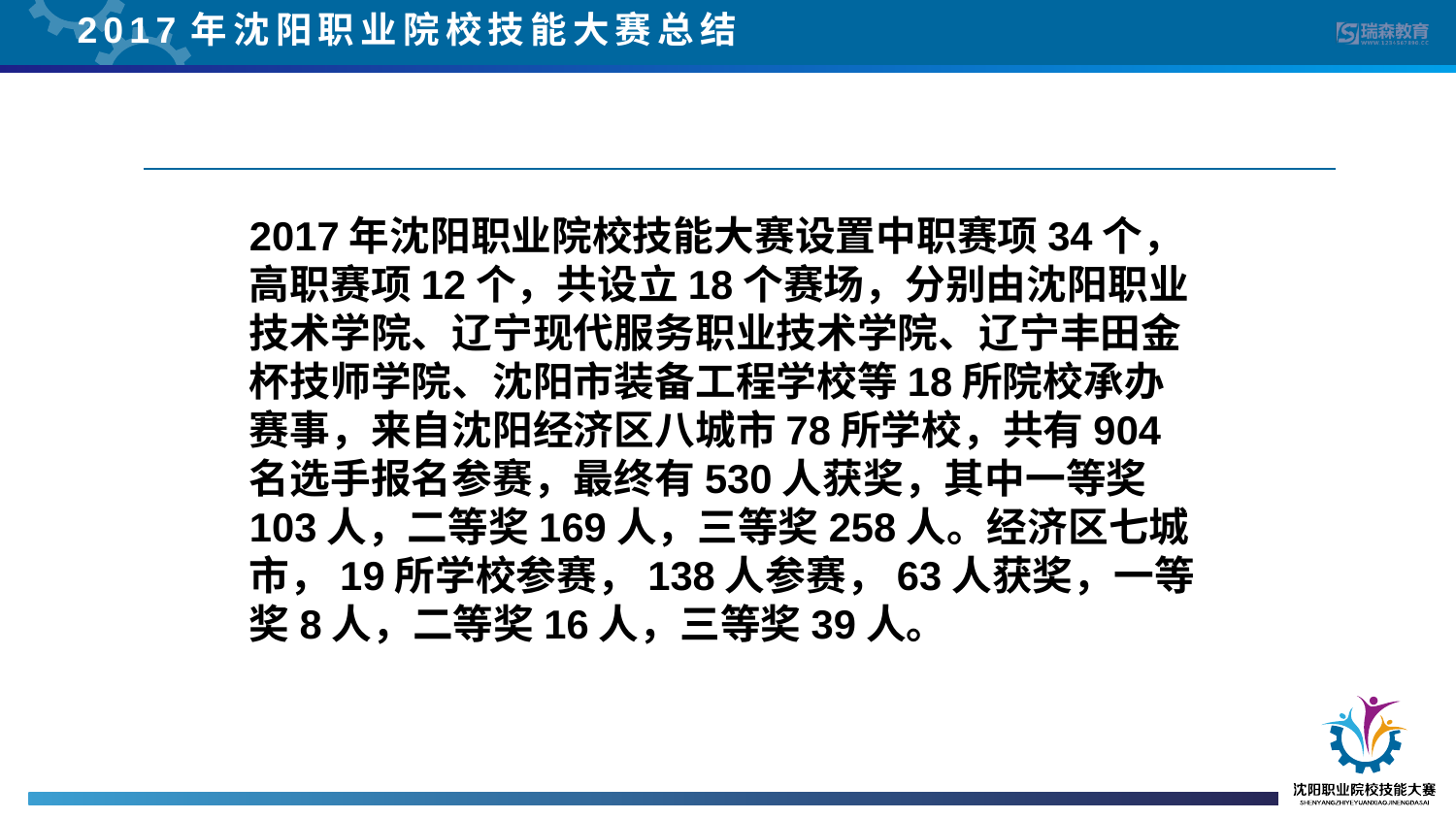

2017年沈阳职业院校技能大赛总结
2017年沈阳职业院校技能大赛设置中职赛项34个，高职赛项12个，共设立18个赛场，分别由沈阳职业技术学院、辽宁现代服务职业技术学院、辽宁丰田金杯技师学院、沈阳市装备工程学校等18所院校承办赛事，来自沈阳经济区八城市78所学校，共有904名选手报名参赛，最终有530人获奖，其中一等奖103人，二等奖169人，三等奖258人。经济区七城市，19所学校参赛，138人参赛，63人获奖，一等奖8人，二等奖16人，三等奖39人。
9